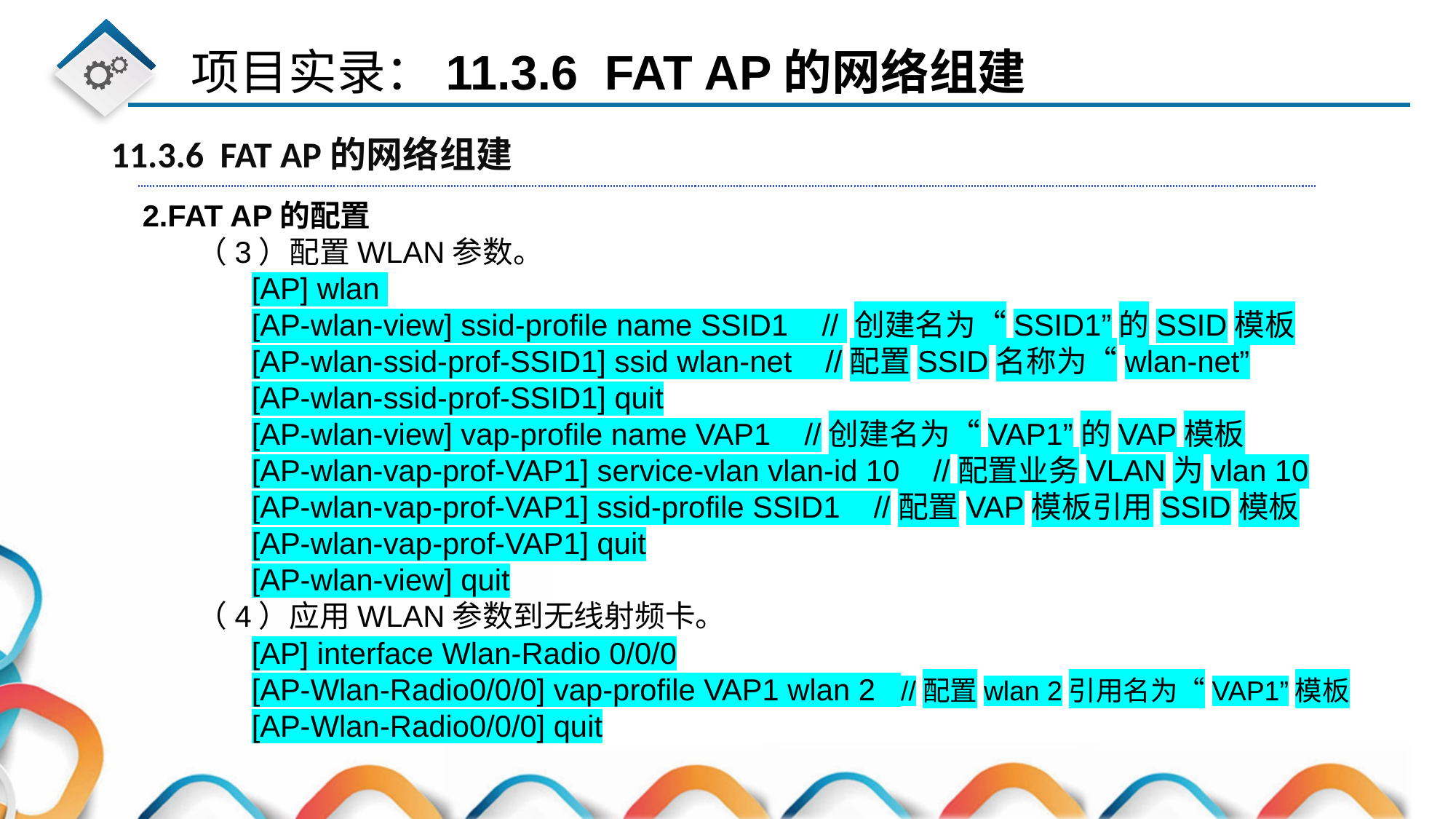

11.3.6  FAT AP的网络组建

2.FAT AP的配置
（3）配置WLAN参数。
[AP] wlan
[AP-wlan-view] ssid-profile name SSID1    // 创建名为“SSID1”的SSID模板
[AP-wlan-ssid-prof-SSID1] ssid wlan-net    //配置SSID名称为“wlan-net”
[AP-wlan-ssid-prof-SSID1] quit
[AP-wlan-view] vap-profile name VAP1    //创建名为“VAP1”的VAP模板
[AP-wlan-vap-prof-VAP1] service-vlan vlan-id 10    //配置业务VLAN为vlan 10
[AP-wlan-vap-prof-VAP1] ssid-profile SSID1    //配置VAP模板引用SSID模板
[AP-wlan-vap-prof-VAP1] quit
[AP-wlan-view] quit
（4）应用WLAN参数到无线射频卡。
[AP] interface Wlan-Radio 0/0/0
[AP-Wlan-Radio0/0/0] vap-profile VAP1 wlan 2   //配置wlan 2引用名为“VAP1”模板
[AP-Wlan-Radio0/0/0] quit